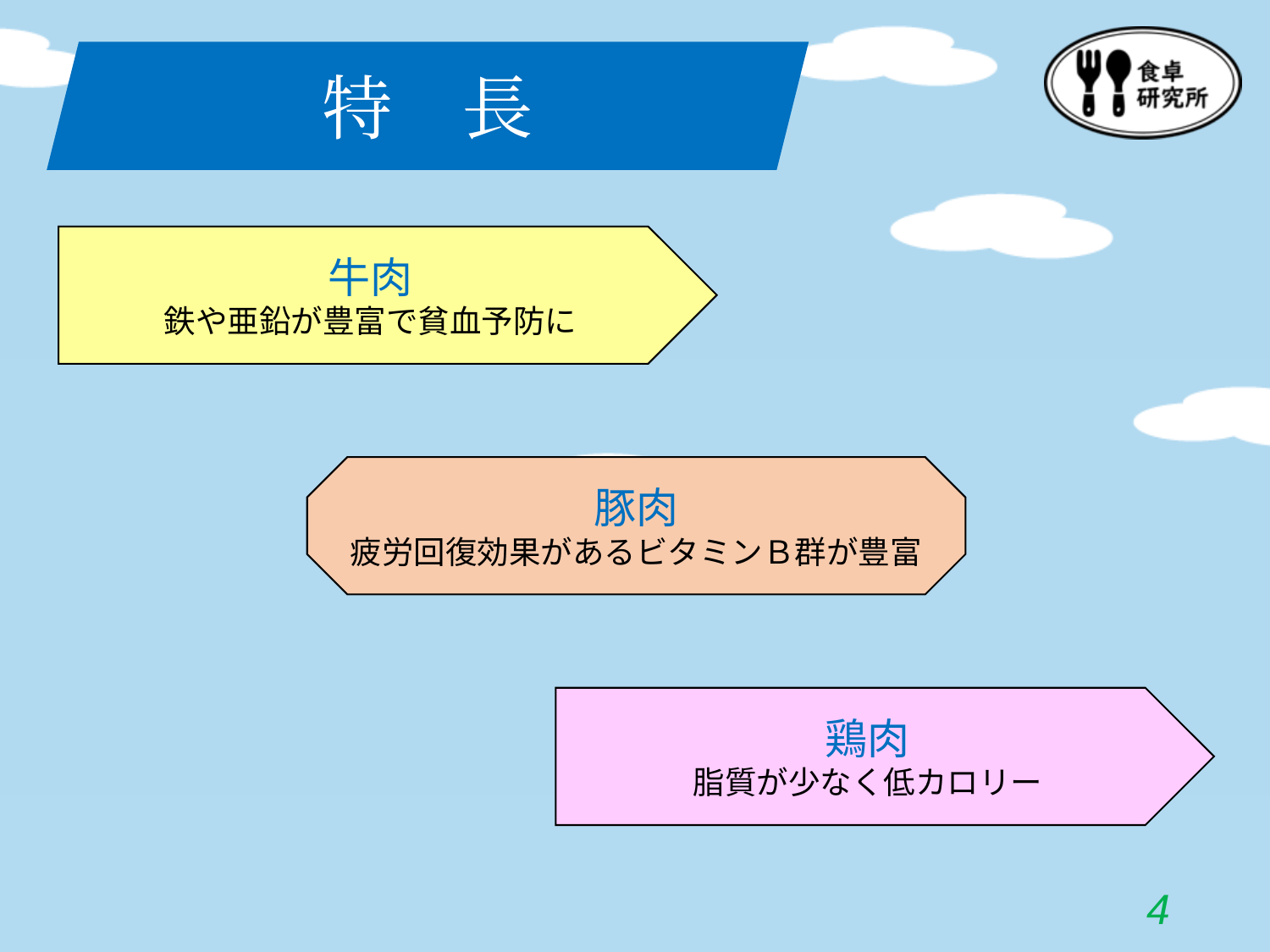

特　長
牛肉
鉄や亜鉛が豊富で貧血予防に
豚肉
疲労回復効果があるビタミンＢ群が豊富
鶏肉
脂質が少なく低カロリー
4